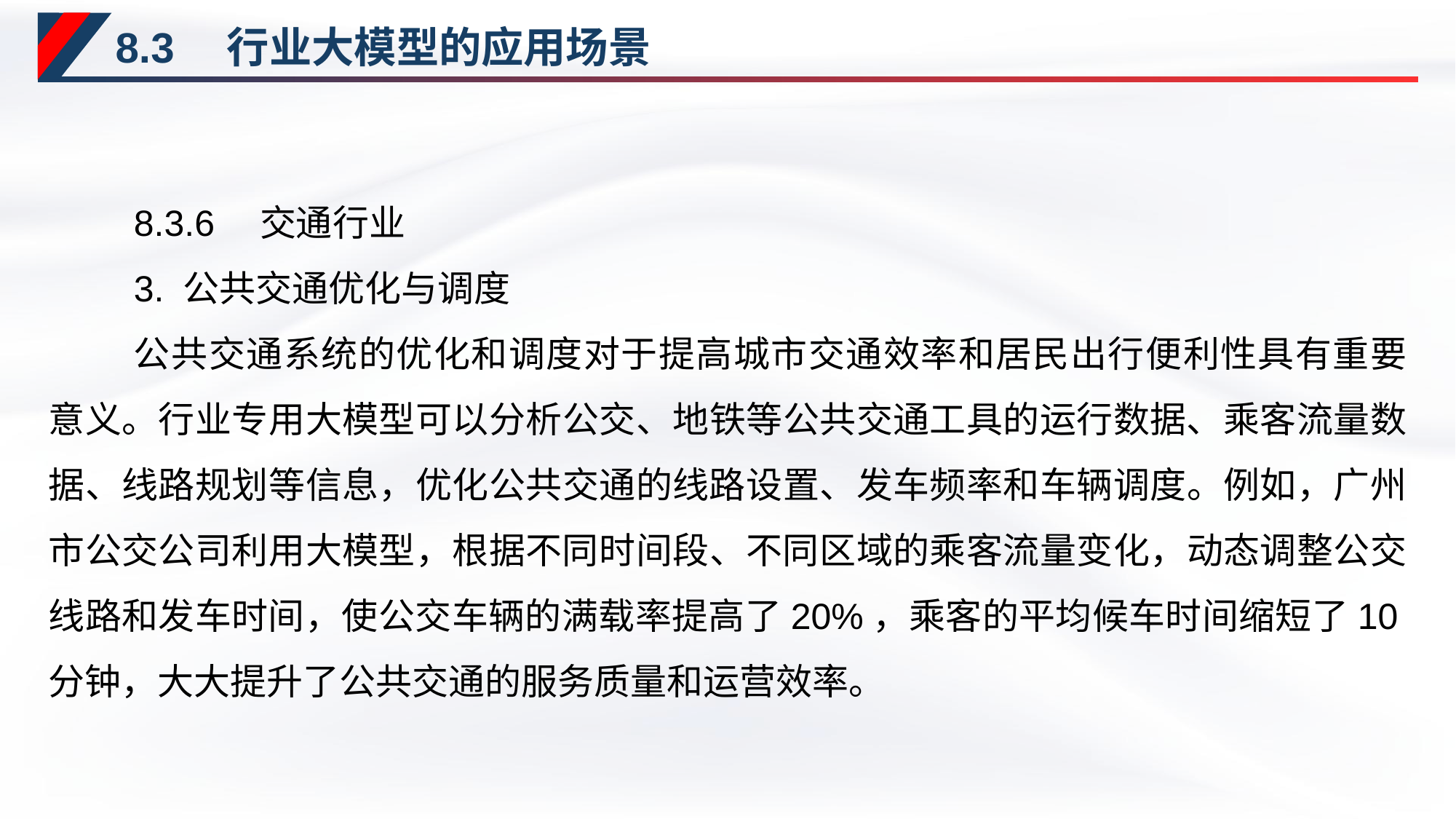

# 8.3　行业大模型的应用场景
8.3.6　交通行业
3. 公共交通优化与调度
公共交通系统的优化和调度对于提高城市交通效率和居民出行便利性具有重要意义。行业专用大模型可以分析公交、地铁等公共交通工具的运行数据、乘客流量数据、线路规划等信息，优化公共交通的线路设置、发车频率和车辆调度。例如，广州市公交公司利用大模型，根据不同时间段、不同区域的乘客流量变化，动态调整公交线路和发车时间，使公交车辆的满载率提高了20%，乘客的平均候车时间缩短了10分钟，大大提升了公共交通的服务质量和运营效率。